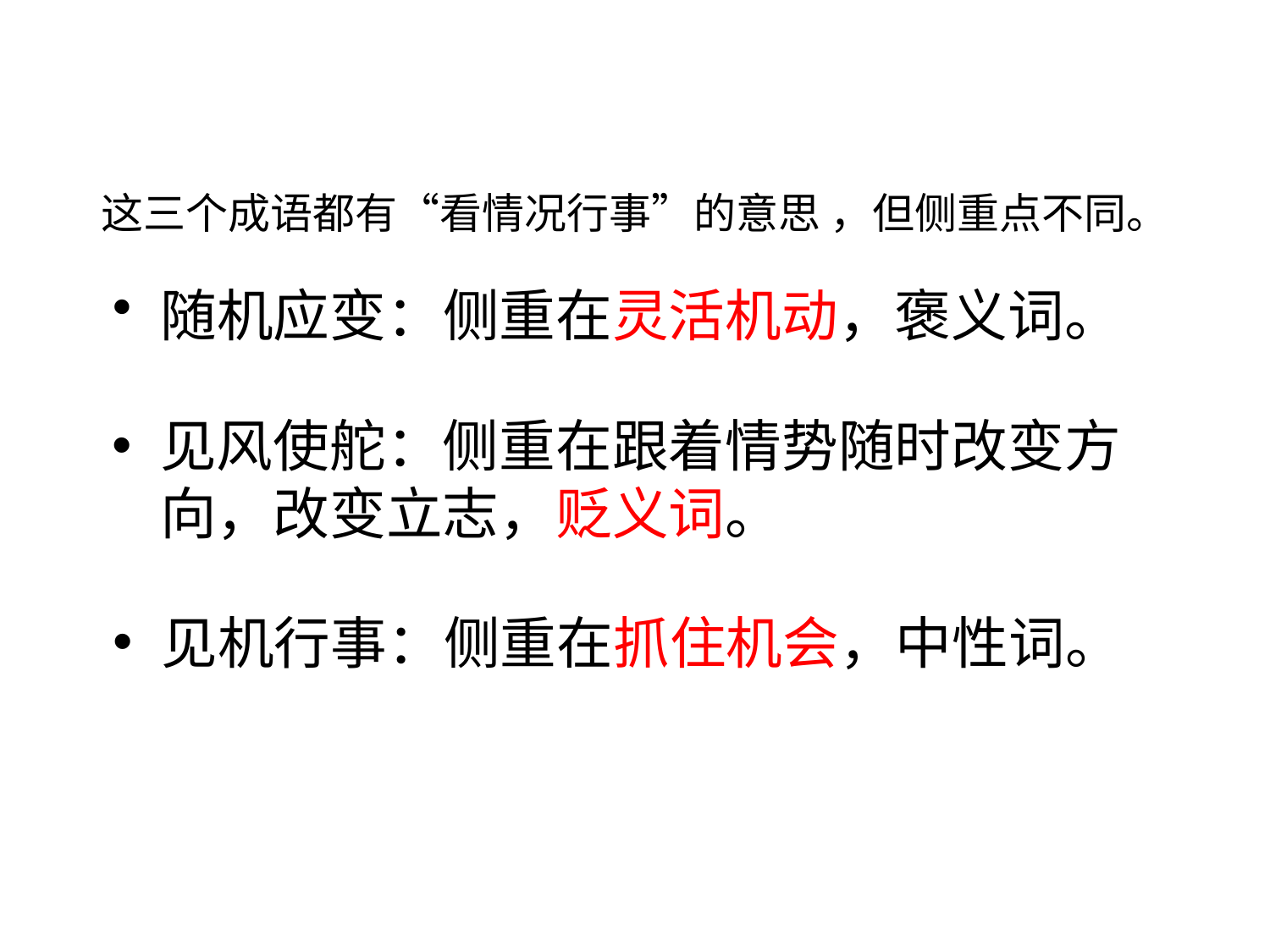

# 这三个成语都有“看情况行事”的意思 ，但侧重点不同。
随机应变：侧重在灵活机动，褒义词。
见风使舵：侧重在跟着情势随时改变方向，改变立志，贬义词。
见机行事：侧重在抓住机会，中性词。